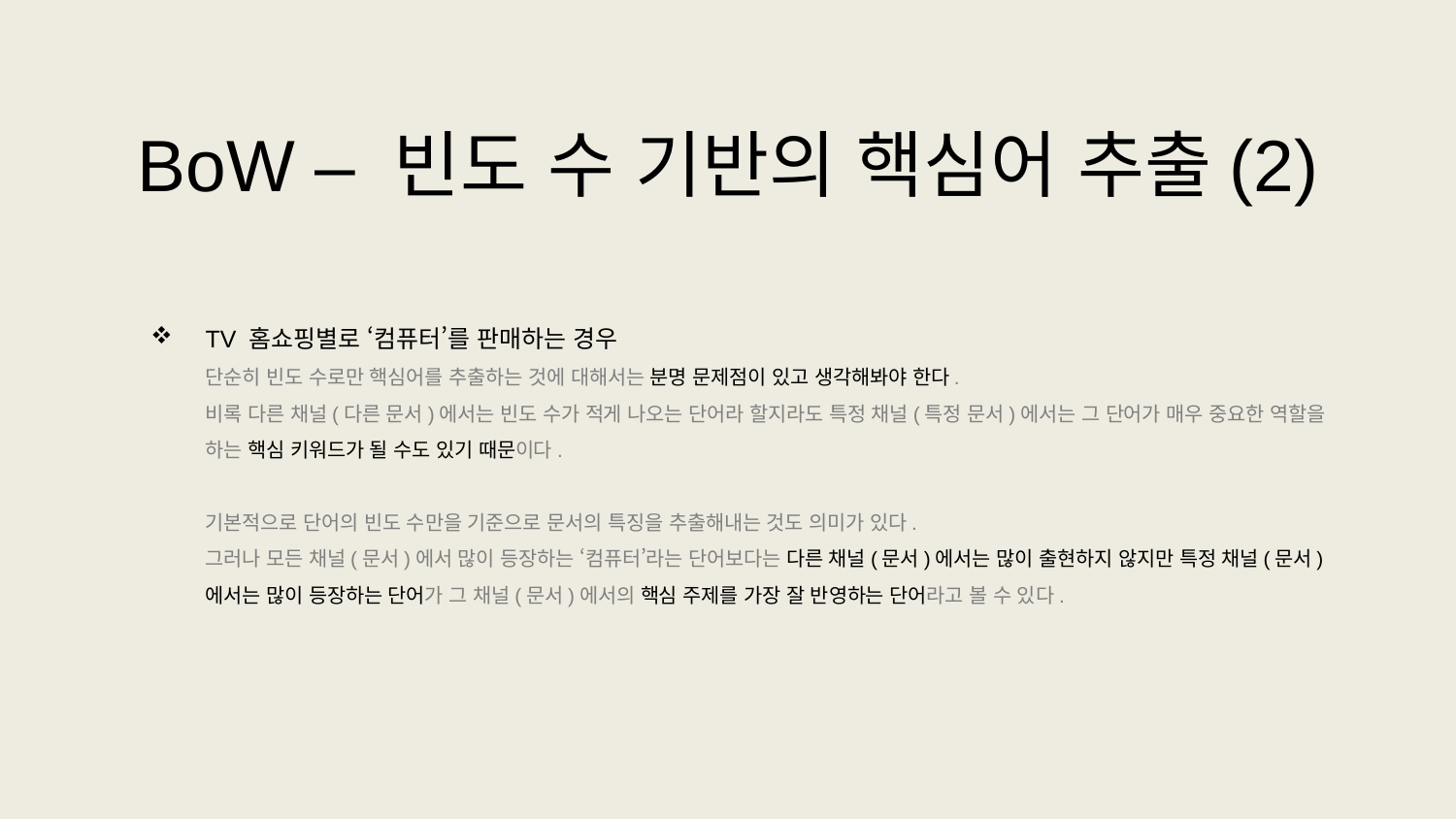

BoW – 빈도 수 기반의 핵심어 추출(2)
TV 홈쇼핑별로 ‘컴퓨터’를 판매하는 경우
단순히 빈도 수로만 핵심어를 추출하는 것에 대해서는 분명 문제점이 있고 생각해봐야 한다.
비록 다른 채널(다른 문서)에서는 빈도 수가 적게 나오는 단어라 할지라도 특정 채널(특정 문서)에서는 그 단어가 매우 중요한 역할을 하는 핵심 키워드가 될 수도 있기 때문이다.
기본적으로 단어의 빈도 수만을 기준으로 문서의 특징을 추출해내는 것도 의미가 있다.
그러나 모든 채널(문서)에서 많이 등장하는 ‘컴퓨터’라는 단어보다는 다른 채널(문서)에서는 많이 출현하지 않지만 특정 채널(문서)에서는 많이 등장하는 단어가 그 채널(문서)에서의 핵심 주제를 가장 잘 반영하는 단어라고 볼 수 있다.